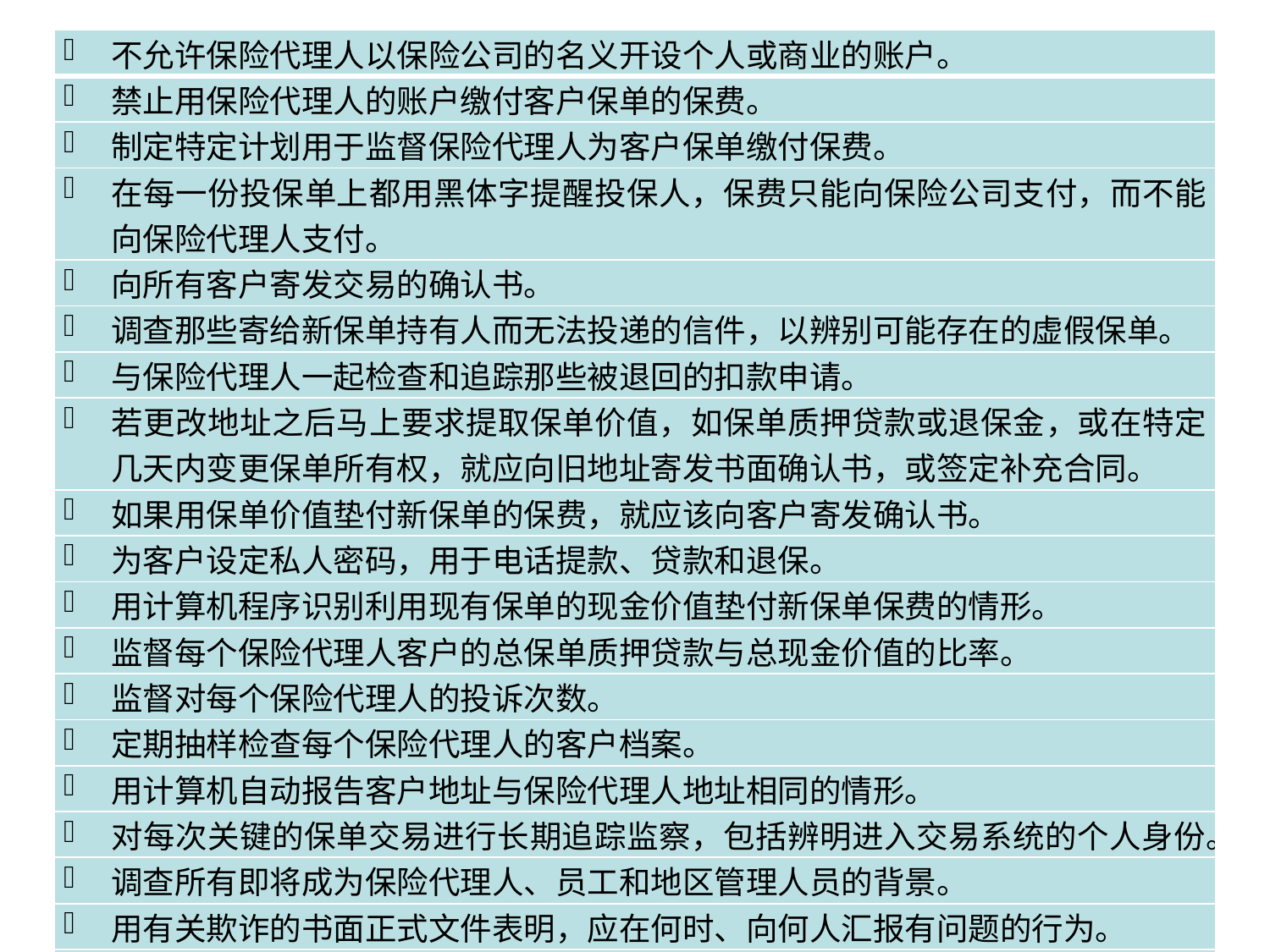

| 不允许保险代理人以保险公司的名义开设个人或商业的账户。 |
| --- |
| 禁止用保险代理人的账户缴付客户保单的保费。 |
| 制定特定计划用于监督保险代理人为客户保单缴付保费。 |
| 在每一份投保单上都用黑体字提醒投保人，保费只能向保险公司支付，而不能向保险代理人支付。 |
| 向所有客户寄发交易的确认书。 |
| 调查那些寄给新保单持有人而无法投递的信件，以辨别可能存在的虚假保单。 |
| 与保险代理人一起检查和追踪那些被退回的扣款申请。 |
| 若更改地址之后马上要求提取保单价值，如保单质押贷款或退保金，或在特定几天内变更保单所有权，就应向旧地址寄发书面确认书，或签定补充合同。 |
| 如果用保单价值垫付新保单的保费，就应该向客户寄发确认书。 |
| 为客户设定私人密码，用于电话提款、贷款和退保。 |
| 用计算机程序识别利用现有保单的现金价值垫付新保单保费的情形。 |
| 监督每个保险代理人客户的总保单质押贷款与总现金价值的比率。 |
| 监督对每个保险代理人的投诉次数。 |
| 定期抽样检查每个保险代理人的客户档案。 |
| 用计算机自动报告客户地址与保险代理人地址相同的情形。 |
| 对每次关键的保单交易进行长期追踪监察，包括辨明进入交易系统的个人身份。 |
| 调查所有即将成为保险代理人、员工和地区管理人员的背景。 |
| 用有关欺诈的书面正式文件表明，应在何时、向何人汇报有问题的行为。 |
| 为员工举行有关欺诈认识的演讲。 |
| 设定秘密举报可能欺诈的方法，比如公布免费的电话号码。 |
| 所有新员工都要接受毒品测试。 |